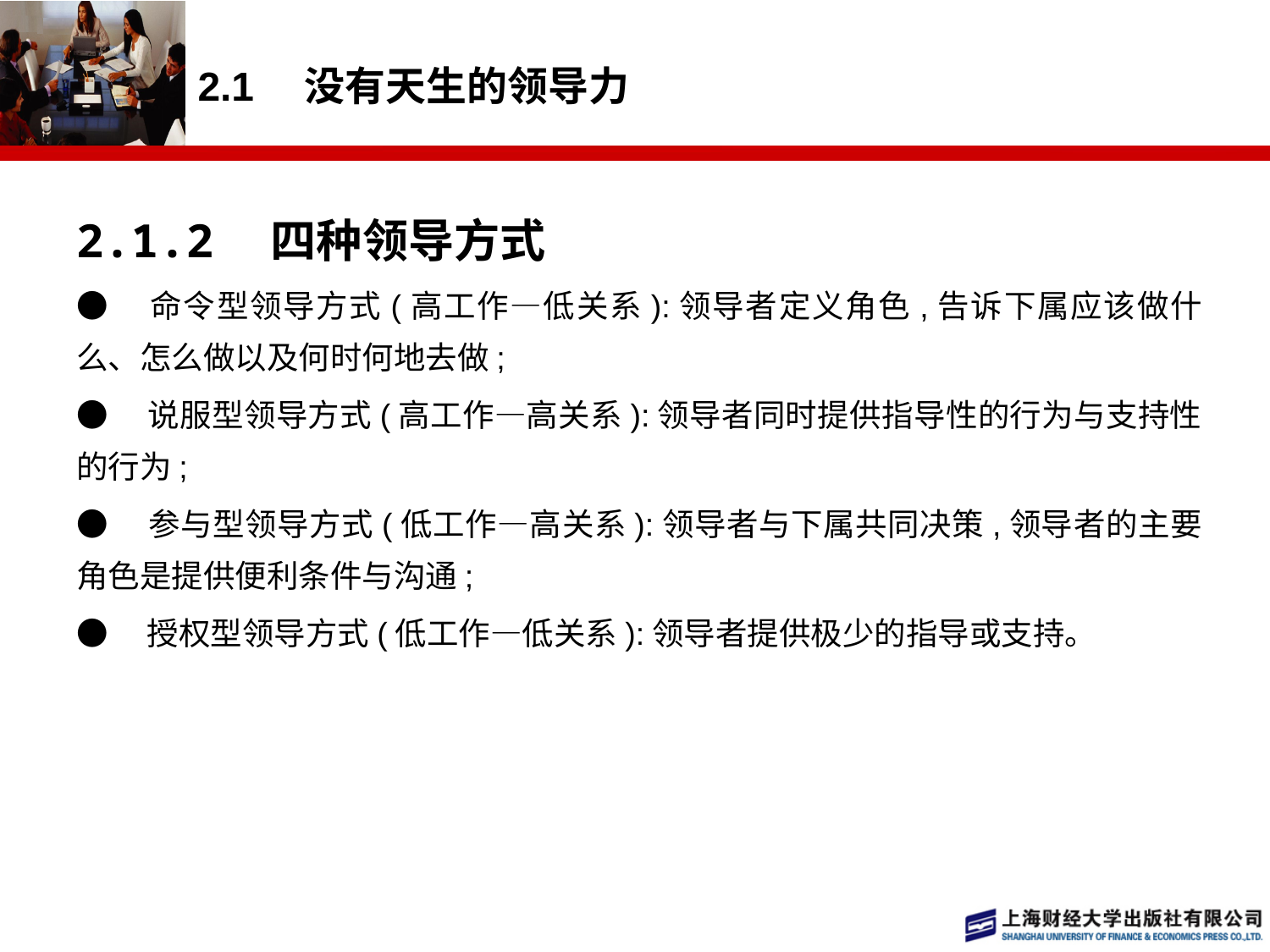

# 2.1　没有天生的领导力
2.1.2　四种领导方式
●　命令型领导方式(高工作—低关系):领导者定义角色,告诉下属应该做什么、怎么做以及何时何地去做;
●　说服型领导方式(高工作—高关系):领导者同时提供指导性的行为与支持性的行为;
●　参与型领导方式(低工作—高关系):领导者与下属共同决策,领导者的主要角色是提供便利条件与沟通;
●　授权型领导方式(低工作—低关系):领导者提供极少的指导或支持。